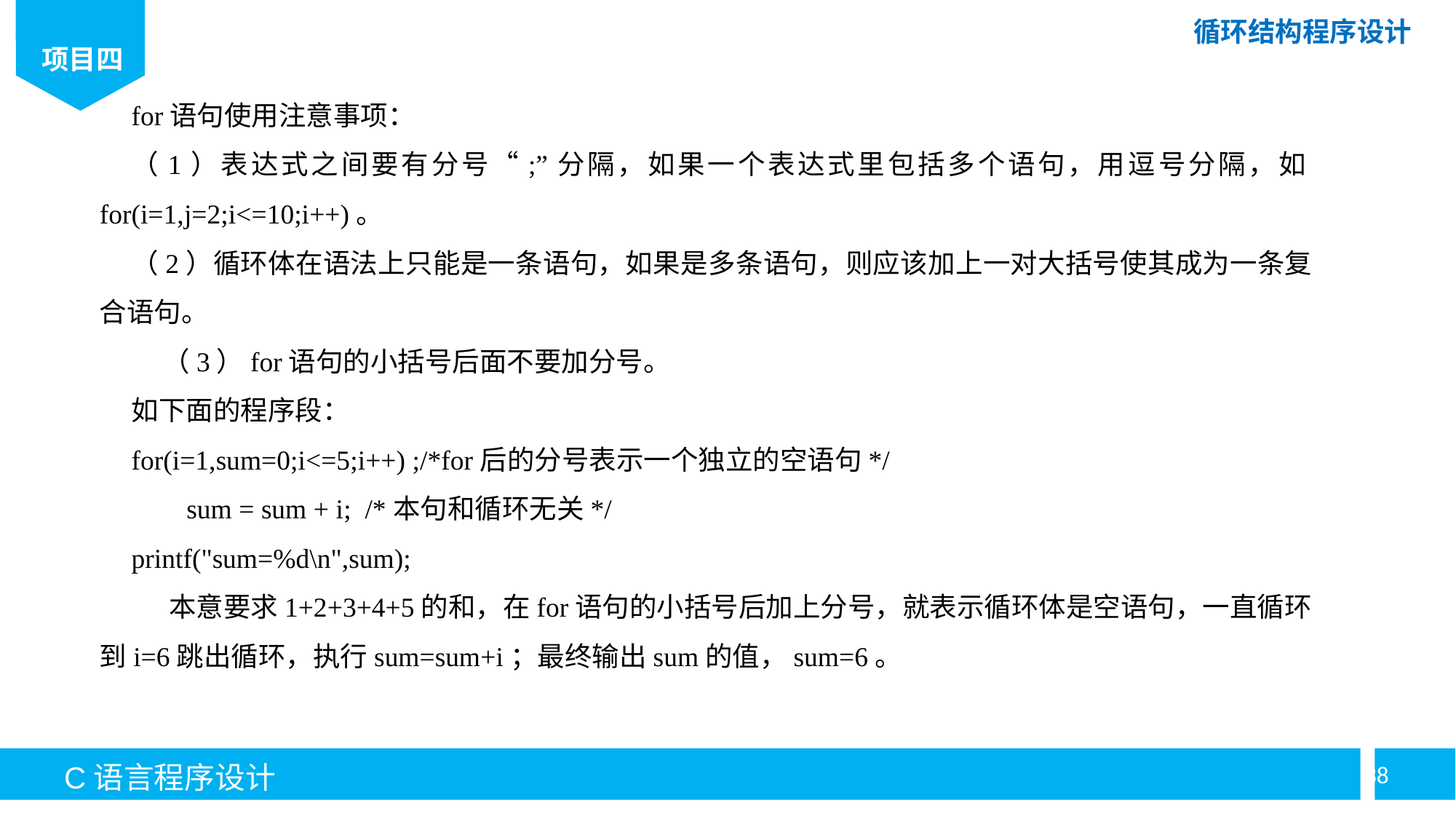

for语句使用注意事项：
（1）表达式之间要有分号“;”分隔，如果一个表达式里包括多个语句，用逗号分隔，如for(i=1,j=2;i<=10;i++)。
（2）循环体在语法上只能是一条语句，如果是多条语句，则应该加上一对大括号使其成为一条复合语句。
    （3）for语句的小括号后面不要加分号。
如下面的程序段：
for(i=1,sum=0;i<=5;i++) ;/*for后的分号表示一个独立的空语句*/
        sum = sum + i;  /*本句和循环无关*/
printf("sum=%d\n",sum);
     本意要求1+2+3+4+5的和，在for语句的小括号后加上分号，就表示循环体是空语句，一直循环到i=6跳出循环，执行sum=sum+i；最终输出sum的值，sum=6。